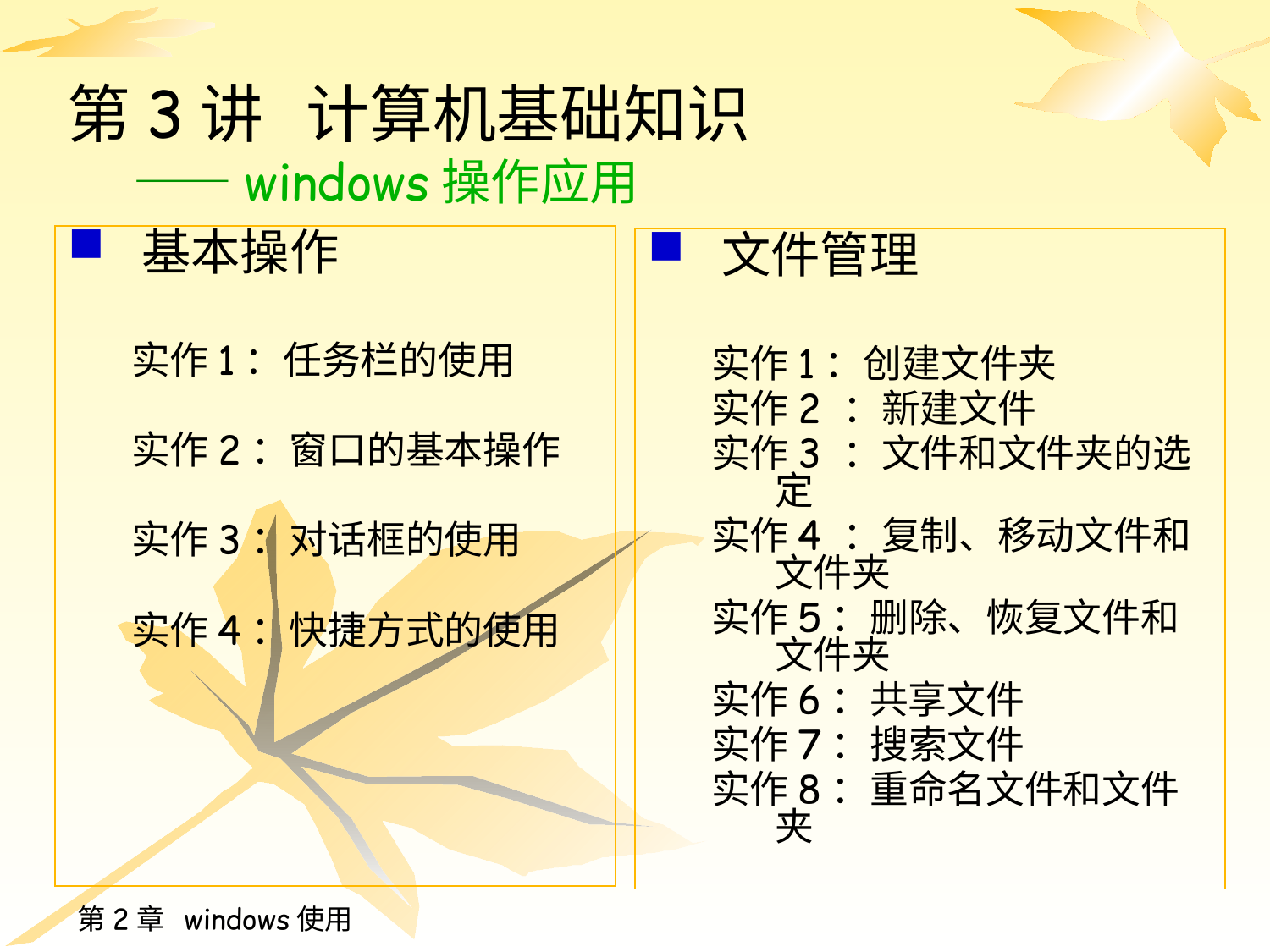

# 第3讲   计算机基础知识 ——windows操作应用
基本操作

实作1：任务栏的使用

实作2：窗口的基本操作

实作3：对话框的使用

实作4：快捷方式的使用
文件管理

实作1：创建文件夹
实作2 ：新建文件
实作3 ：文件和文件夹的选定
实作4 ：复制、移动文件和文件夹
实作5：删除、恢复文件和文件夹
实作6：共享文件
实作7：搜索文件
实作8：重命名文件和文件夹